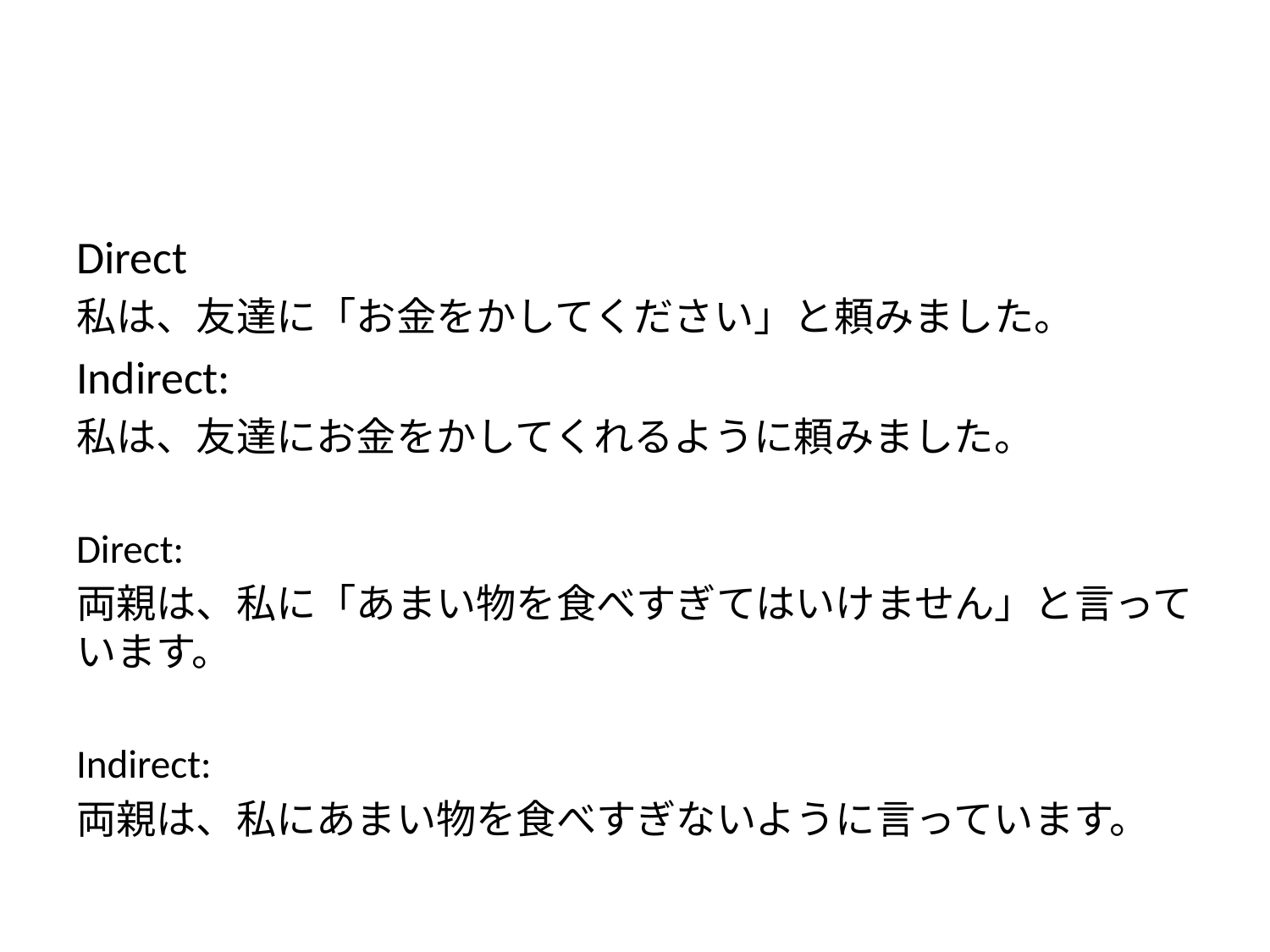

#
Direct
私は、友達に「お金をかしてください」と頼みました。
Indirect:
私は、友達にお金をかしてくれるように頼みました。

Direct:
両親は、私に「あまい物を食べすぎてはいけません」と言っています。

Indirect:
両親は、私にあまい物を食べすぎないように言っています。